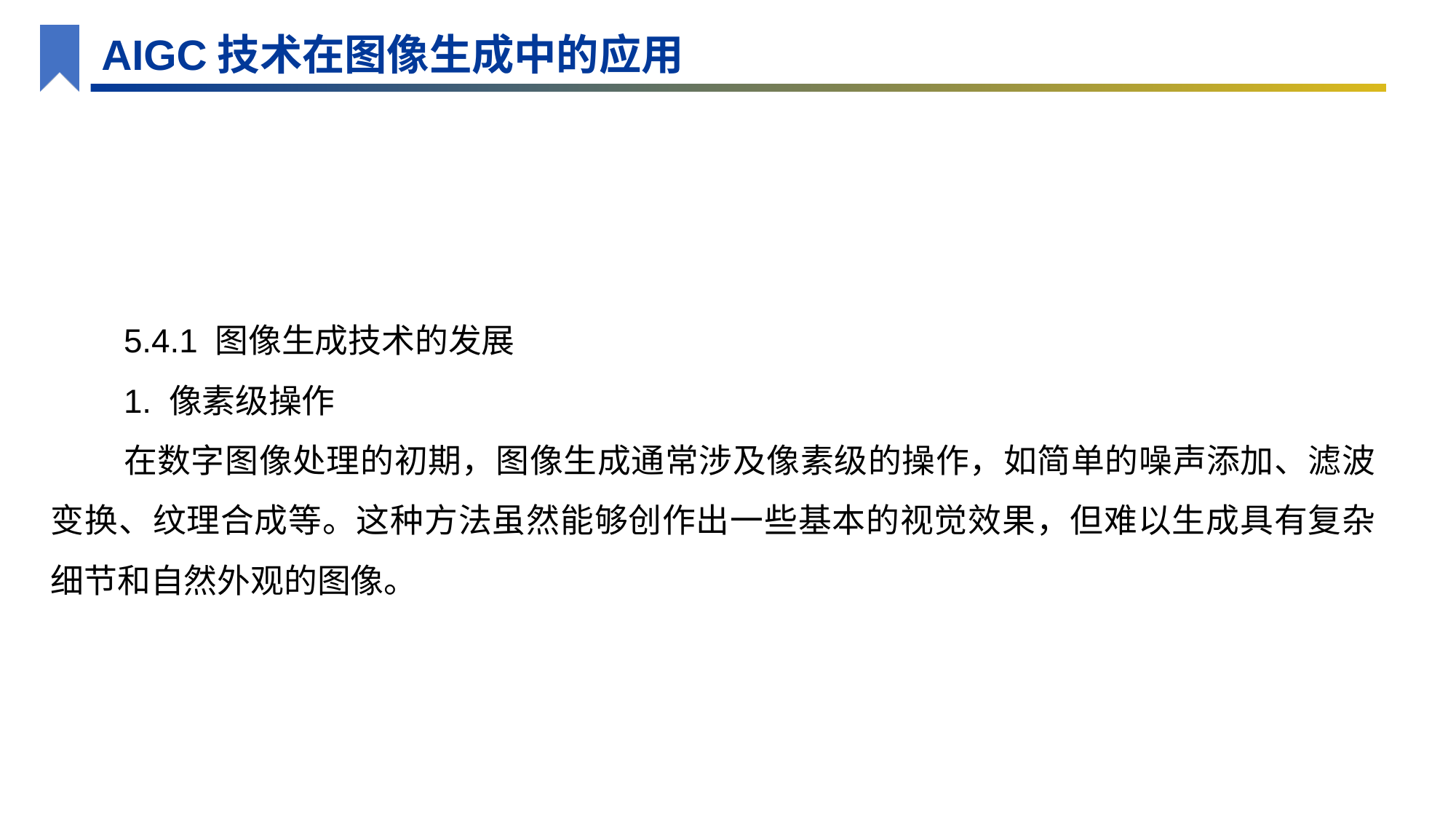

AIGC技术在图像生成中的应用
5.4.1 图像生成技术的发展
1. 像素级操作
在数字图像处理的初期，图像生成通常涉及像素级的操作，如简单的噪声添加、滤波变换、纹理合成等。这种方法虽然能够创作出一些基本的视觉效果，但难以生成具有复杂细节和自然外观的图像。